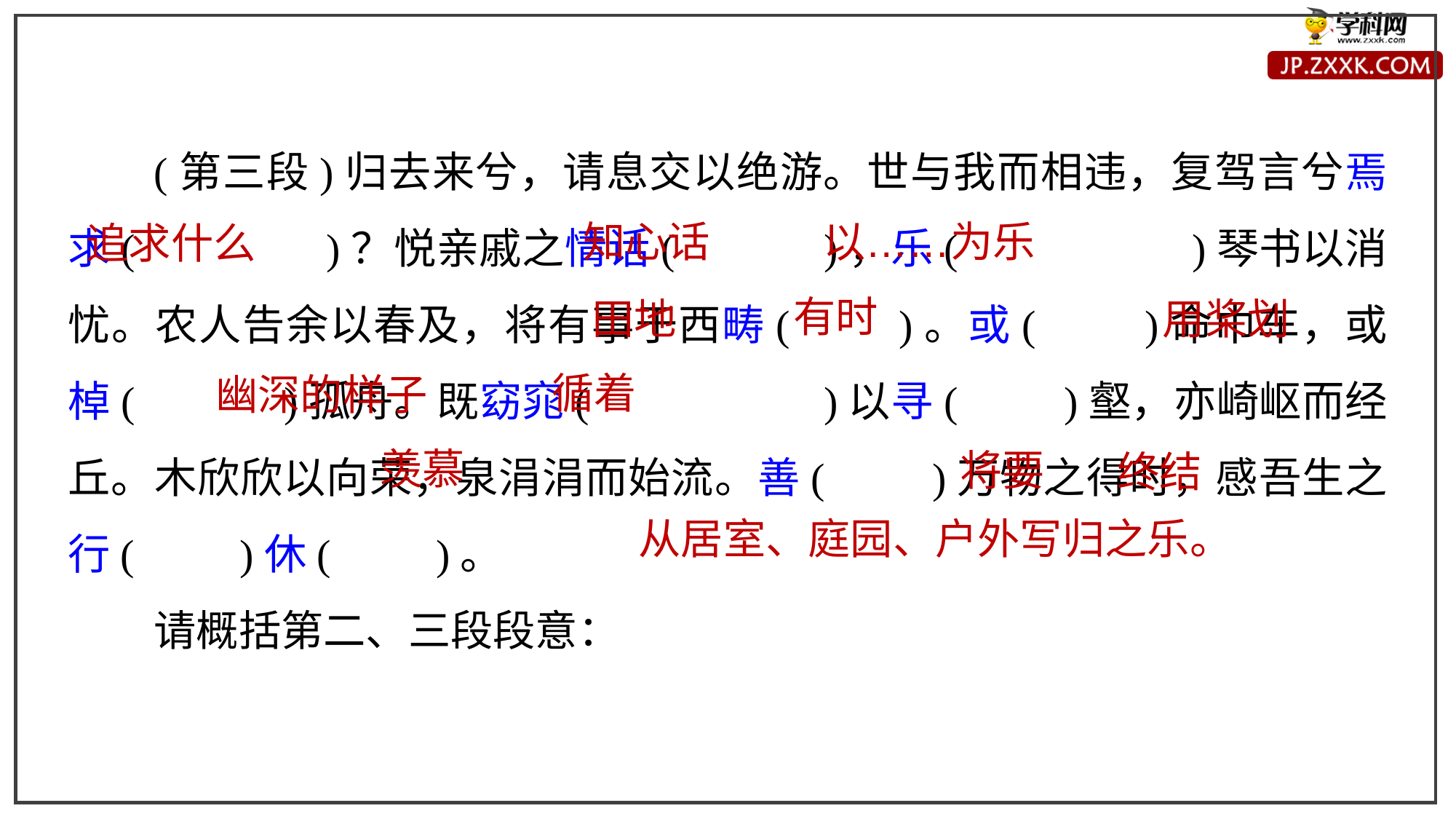

(第三段)归去来兮，请息交以绝游。世与我而相违，复驾言兮焉求(　　　　)？悦亲戚之情话(　　　)，乐(　　　　　)琴书以消忧。农人告余以春及，将有事于西畴(　　)。或(　　)命巾车，或棹(　　　)孤舟。既窈窕(　　　　　)以寻(　　)壑，亦崎岖而经丘。木欣欣以向荣，泉涓涓而始流。善(　　)万物之得时，感吾生之行(　　)休(　　)。
请概括第二、三段段意：
知心话
以……为乐
追求什么
有时
田地
用桨划
循着
幽深的样子
羡慕
将要
终结
从居室、庭园、户外写归之乐。